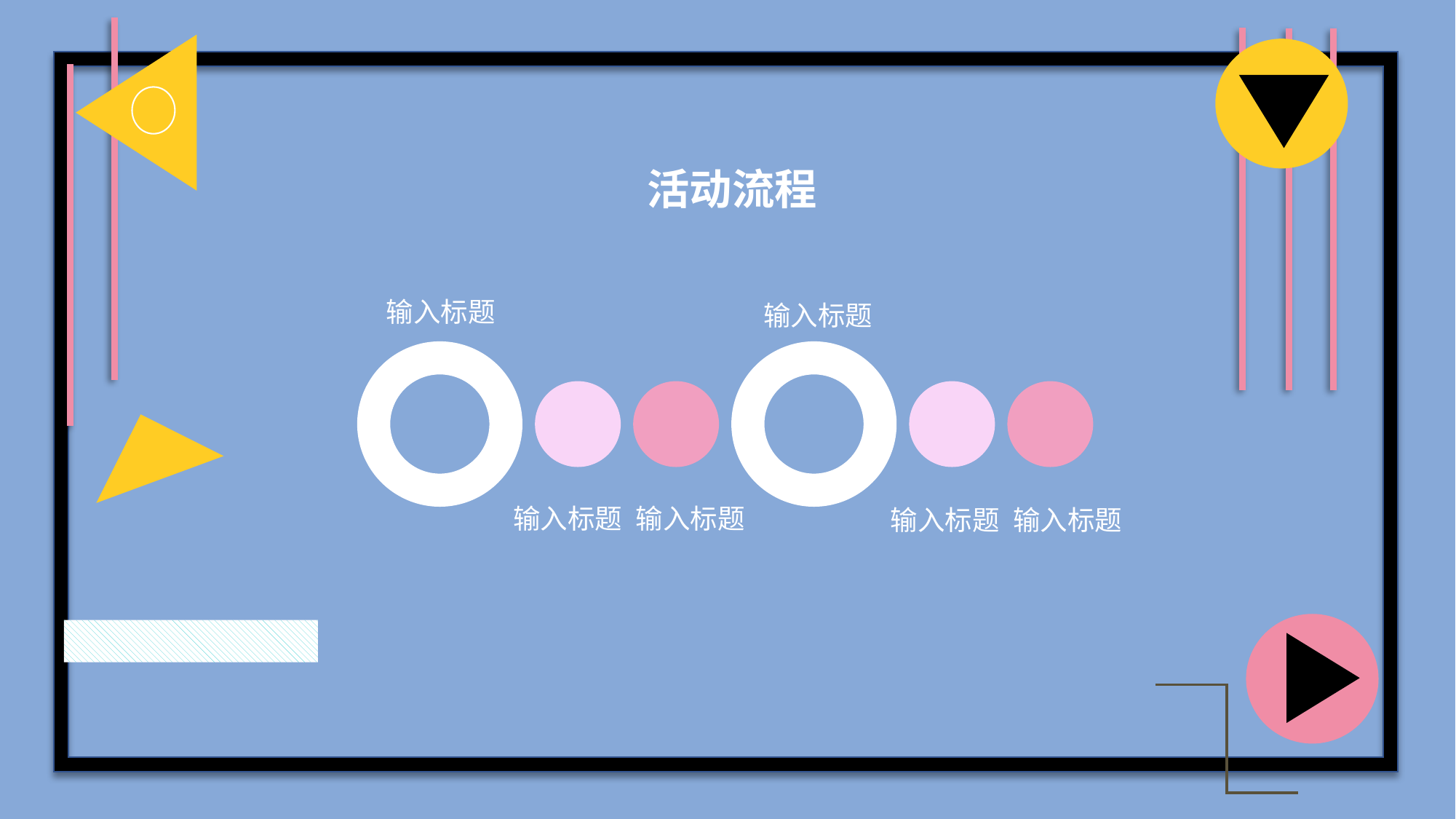

活动流程
输入标题
输入标题

输入标题
输入标题
输入标题
输入标题